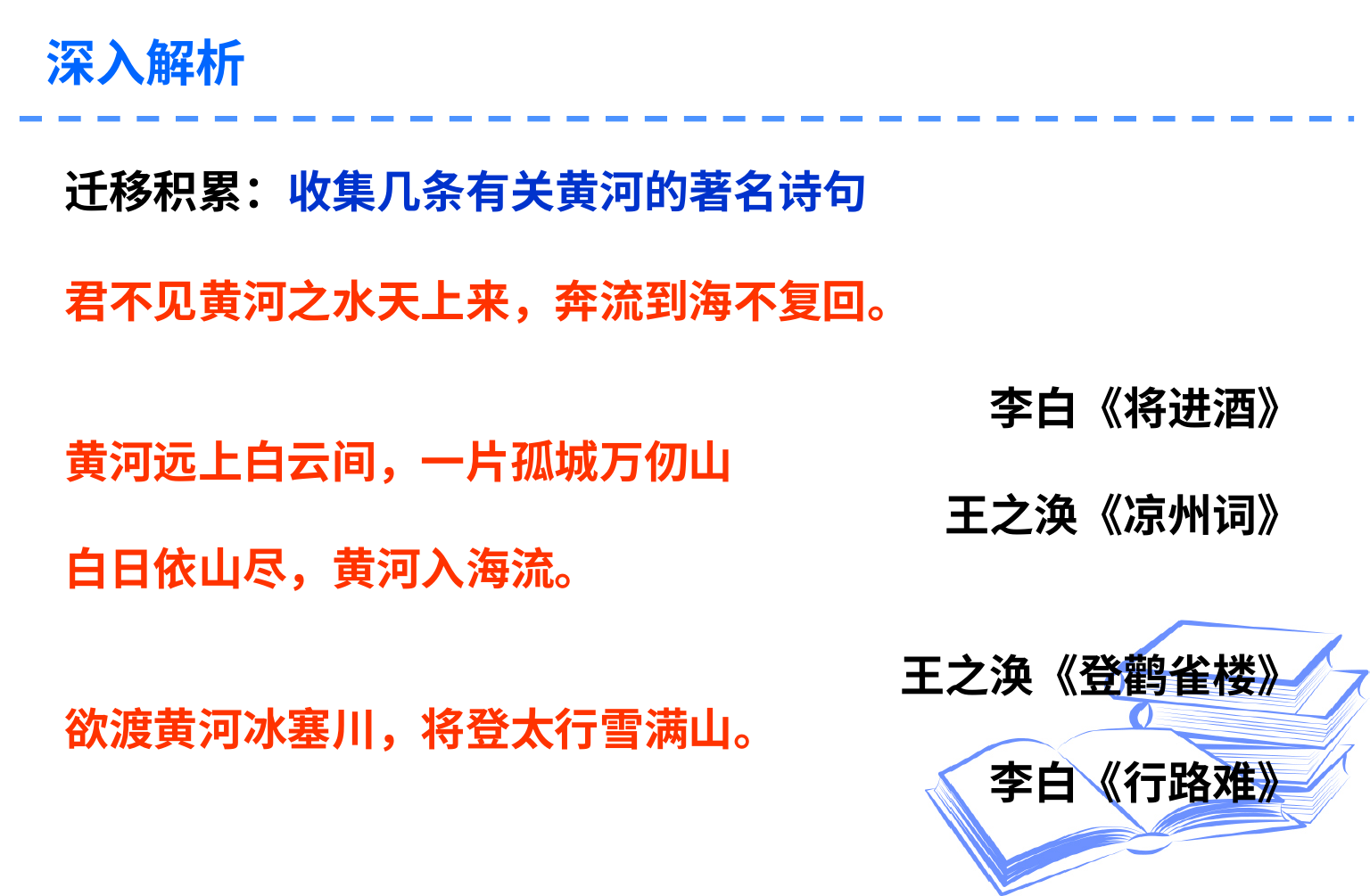

深入解析
# 迁移积累：收集几条有关黄河的著名诗句

君不见黄河之水天上来，奔流到海不复回。
　　　　　　　　　　　　　　李白《将进酒》
黄河远上白云间，一片孤城万仞山
　　　　　　　　　　　　　　王之涣《凉州词》
白日依山尽，黄河入海流。
　　　　　　　　　　　　　　王之涣《登鹳雀楼》
欲渡黄河冰塞川，将登太行雪满山。
　　　　　　　　　　　　　　李白《行路难》